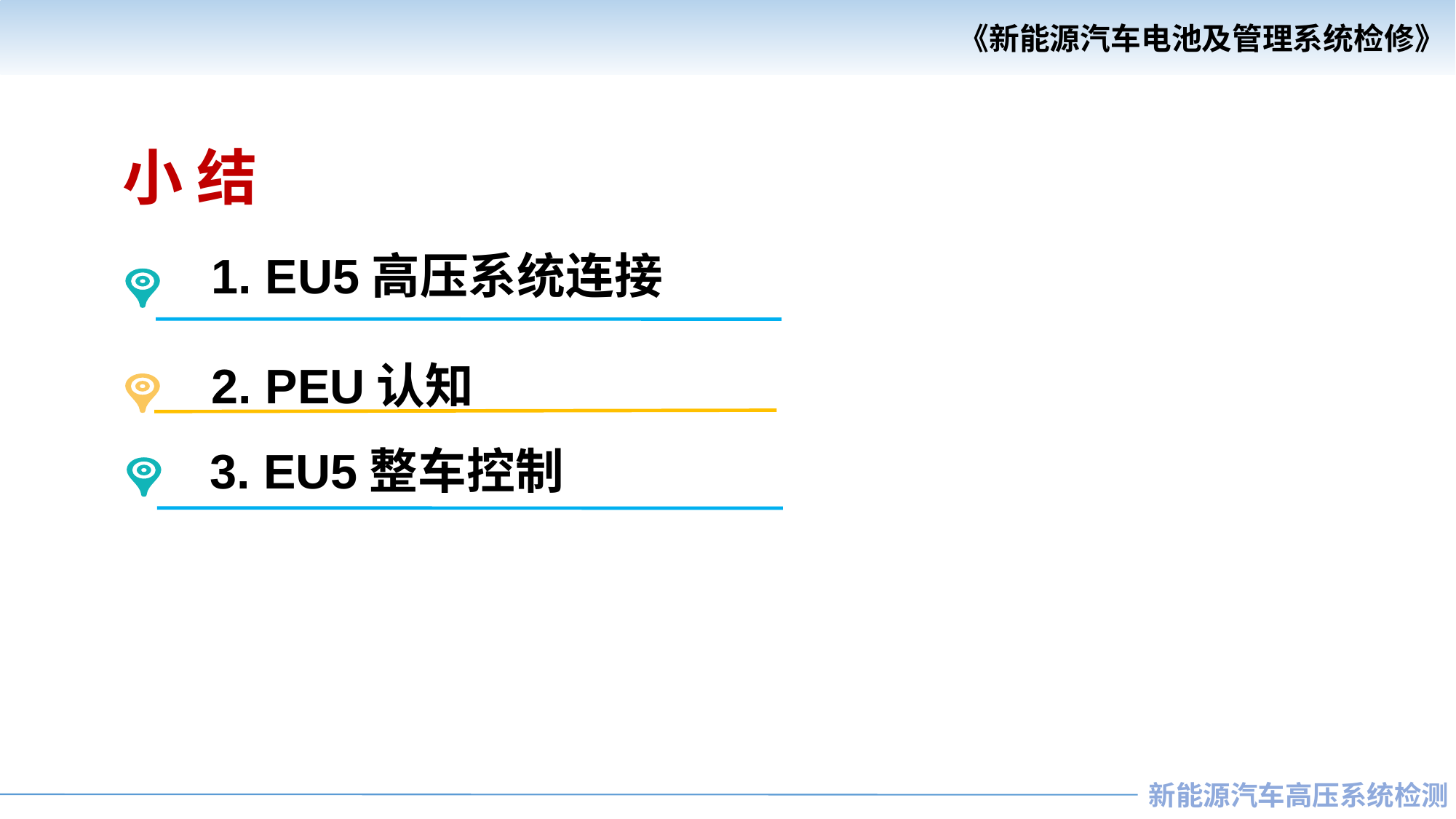

小 结
1. EU5高压系统连接

2. PEU认知

3. EU5整车控制